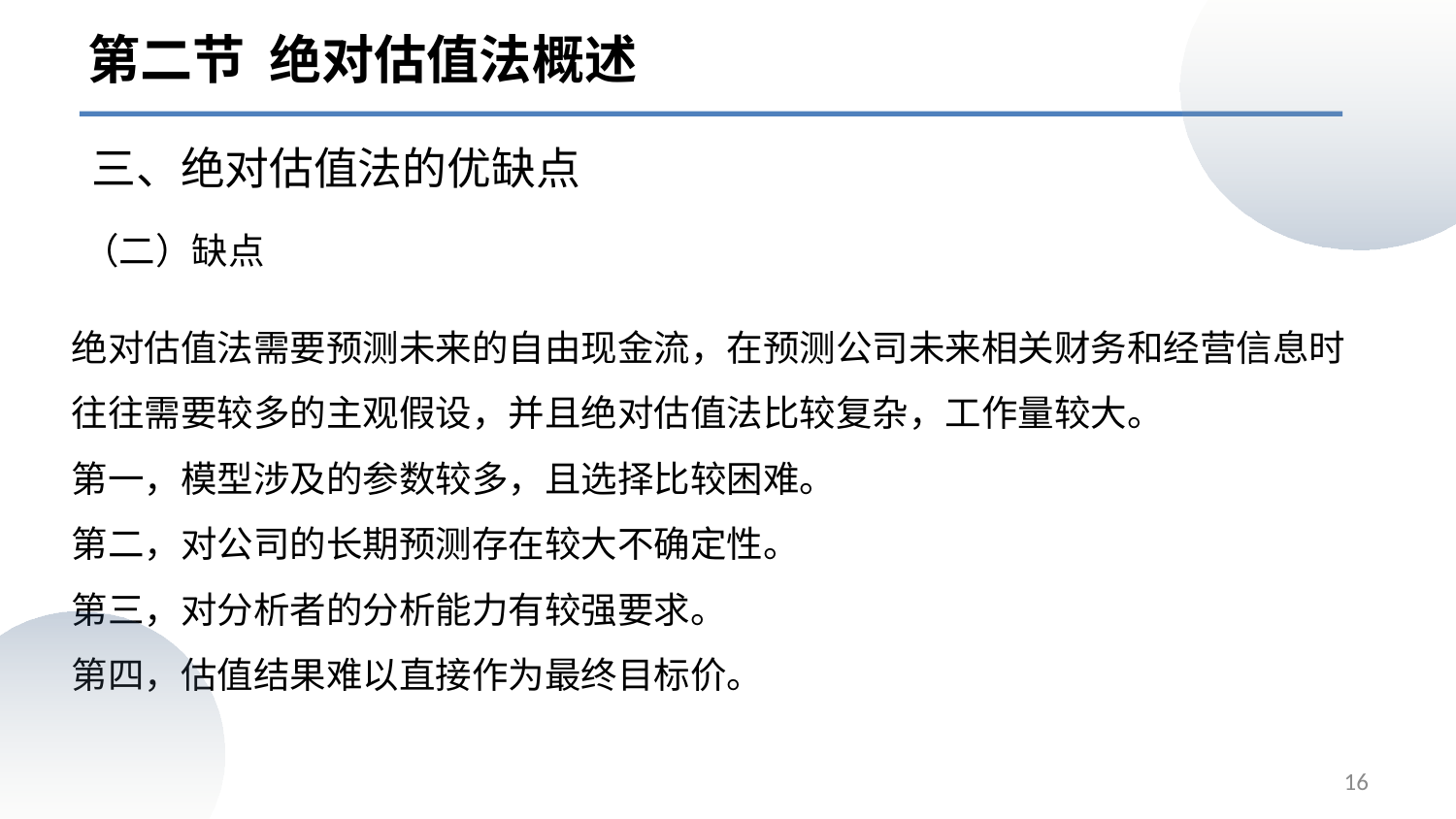

第二节  绝对估值法概述
三、绝对估值法的优缺点
# （二）缺点
绝对估值法需要预测未来的自由现金流，在预测公司未来相关财务和经营信息时往往需要较多的主观假设，并且绝对估值法比较复杂，工作量较大。
第一，模型涉及的参数较多，且选择比较困难。
第二，对公司的长期预测存在较大不确定性。
第三，对分析者的分析能力有较强要求。
第四，估值结果难以直接作为最终目标价。

16